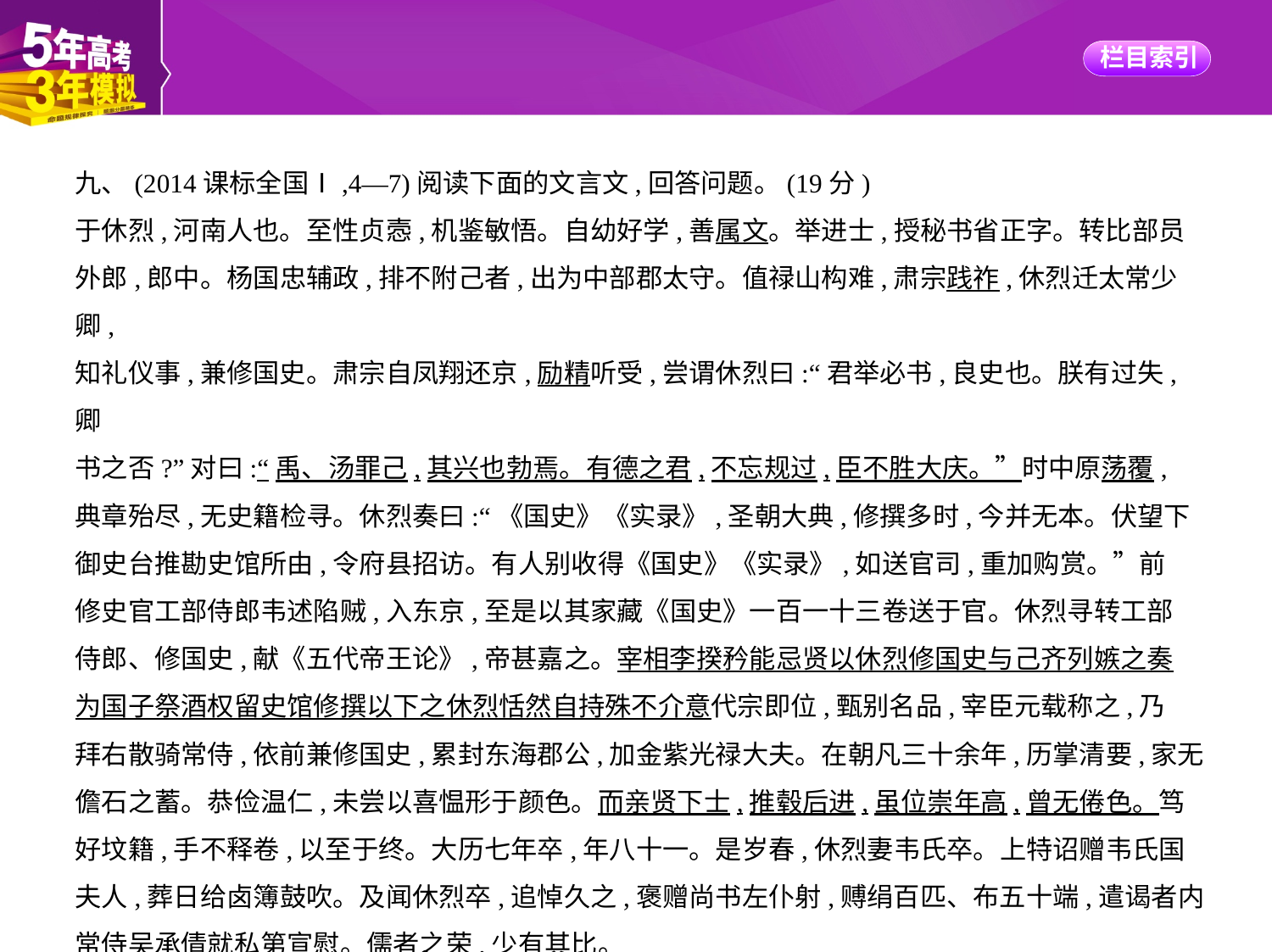

九、(2014课标全国Ⅰ,4—7)阅读下面的文言文,回答问题。(19分)
于休烈,河南人也。至性贞悫,机鉴敏悟。自幼好学,善属文。举进士,授秘书省正字。转比部员
外郎,郎中。杨国忠辅政,排不附己者,出为中部郡太守。值禄山构难,肃宗践祚,休烈迁太常少卿,
知礼仪事,兼修国史。肃宗自凤翔还京,励精听受,尝谓休烈曰:“君举必书,良史也。朕有过失,卿
书之否?”对曰:“禹、汤罪己,其兴也勃焉。有德之君,不忘规过,臣不胜大庆。”时中原荡覆,
典章殆尽,无史籍检寻。休烈奏曰:“《国史》《实录》,圣朝大典,修撰多时,今并无本。伏望下
御史台推勘史馆所由,令府县招访。有人别收得《国史》《实录》,如送官司,重加购赏。”前
修史官工部侍郎韦述陷贼,入东京,至是以其家藏《国史》一百一十三卷送于官。休烈寻转工部
侍郎、修国史,献《五代帝王论》,帝甚嘉之。宰相李揆矜能忌贤以休烈修国史与己齐列嫉之奏
为国子祭酒权留史馆修撰以下之休烈恬然自持殊不介意代宗即位,甄别名品,宰臣元载称之,乃
拜右散骑常侍,依前兼修国史,累封东海郡公,加金紫光禄大夫。在朝凡三十余年,历掌清要,家无
儋石之蓄。恭俭温仁,未尝以喜愠形于颜色。而亲贤下士,推毂后进,虽位崇年高,曾无倦色。笃
好坟籍,手不释卷,以至于终。大历七年卒,年八十一。是岁春,休烈妻韦氏卒。上特诏赠韦氏国
夫人,葬日给卤簿鼓吹。及闻休烈卒,追悼久之,褒赠尚书左仆射,赙绢百匹、布五十端,遣谒者内
常侍吴承倩就私第宣慰。儒者之荣,少有其比。
(节选自《旧唐书·于休烈传》)